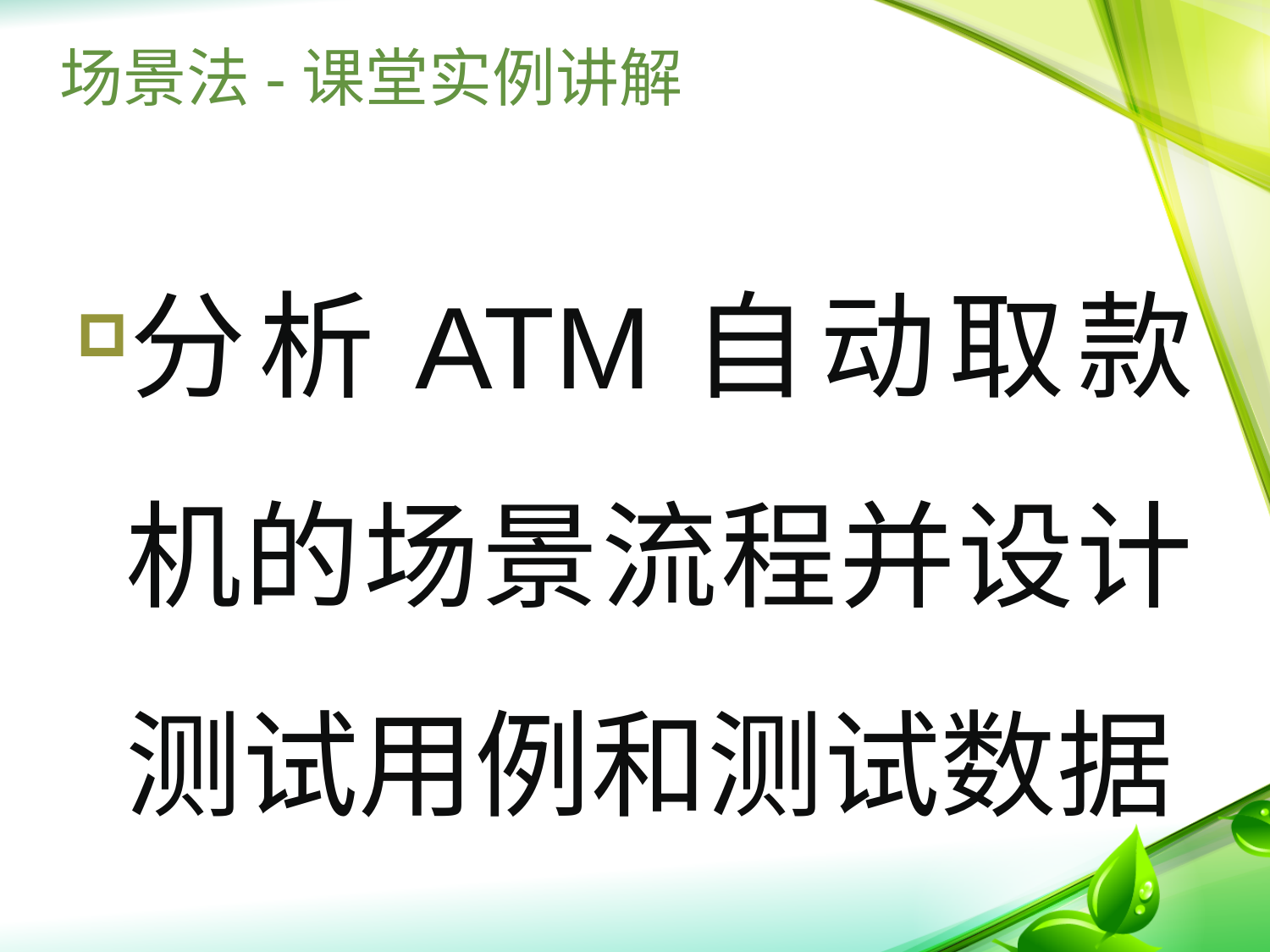

# 场景法-课堂实例讲解
分析ATM自动取款机的场景流程并设计测试用例和测试数据